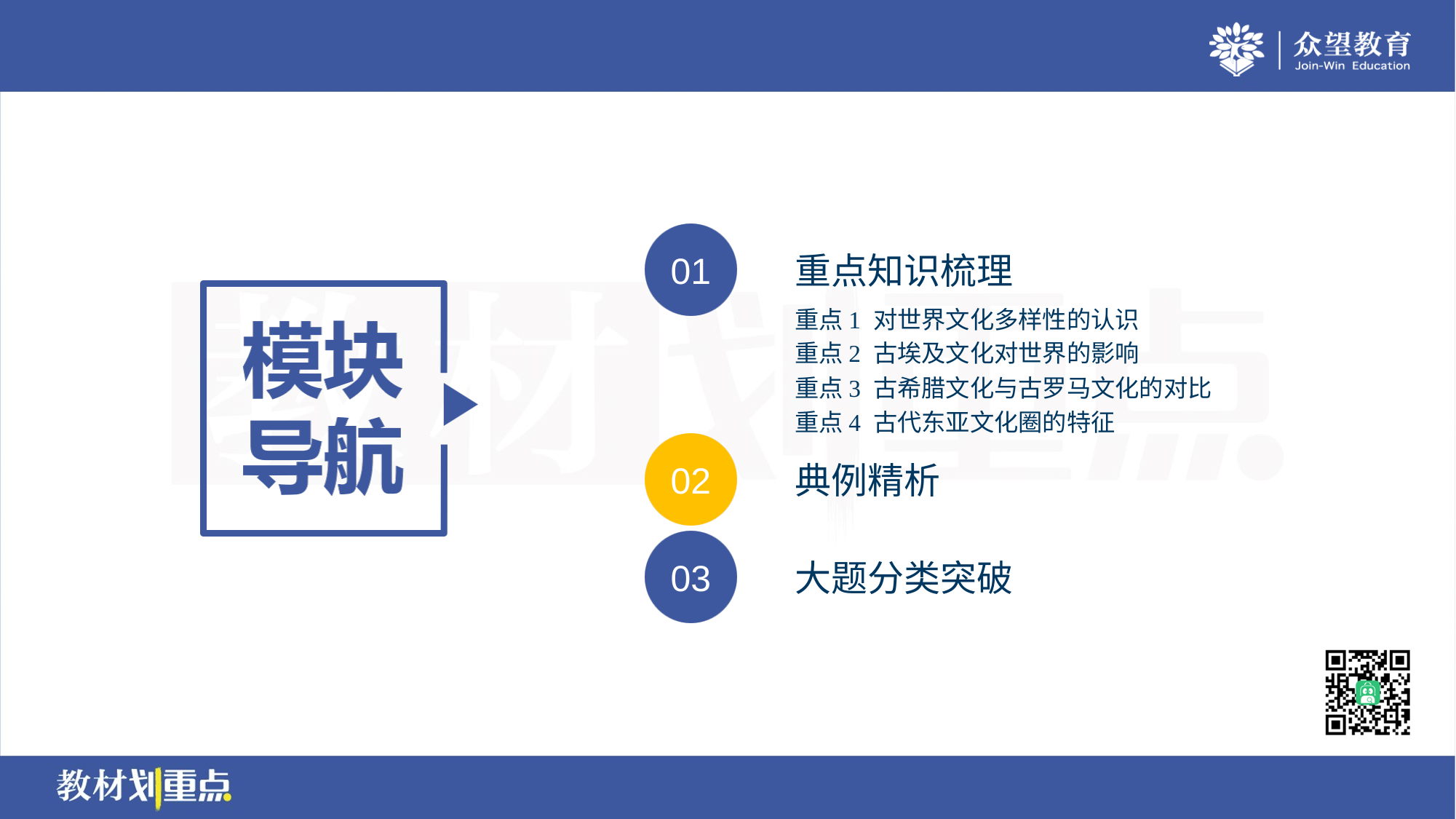

重点1 对世界文化多样性的认识
重点2 古埃及文化对世界的影响
重点3 古希腊文化与古罗马文化的对比
重点4 古代东亚文化圈的特征